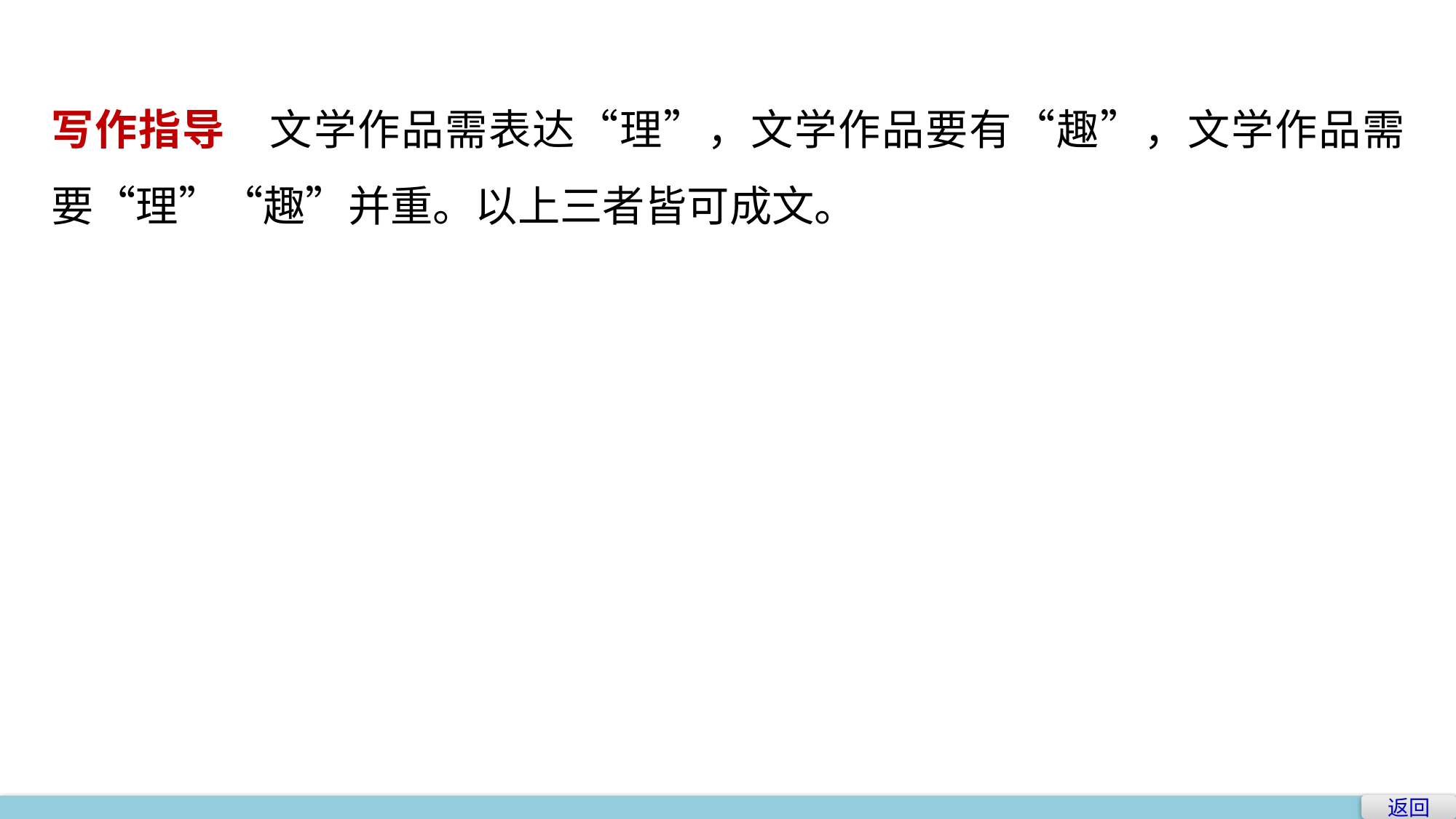

写作指导　文学作品需表达“理”，文学作品要有“趣”，文学作品需要“理”“趣”并重。以上三者皆可成文。
返回